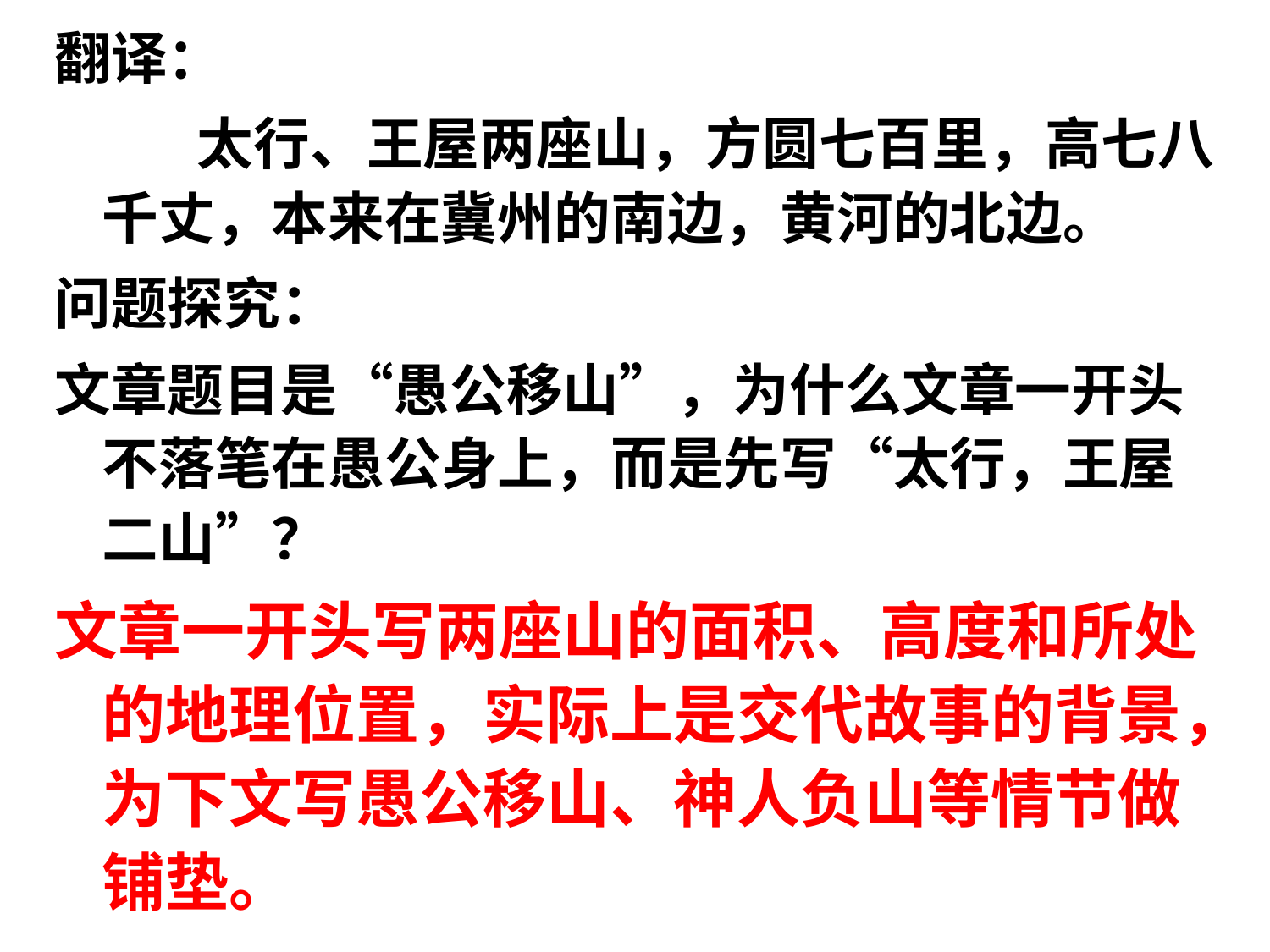

翻译：
          太行、王屋两座山，方圆七百里，高七八千丈，本来在冀州的南边，黄河的北边。
问题探究：
文章题目是“愚公移山”，为什么文章一开头不落笔在愚公身上，而是先写“太行，王屋二山”？
文章一开头写两座山的面积、高度和所处的地理位置，实际上是交代故事的背景，为下文写愚公移山、神人负山等情节做铺垫。
#